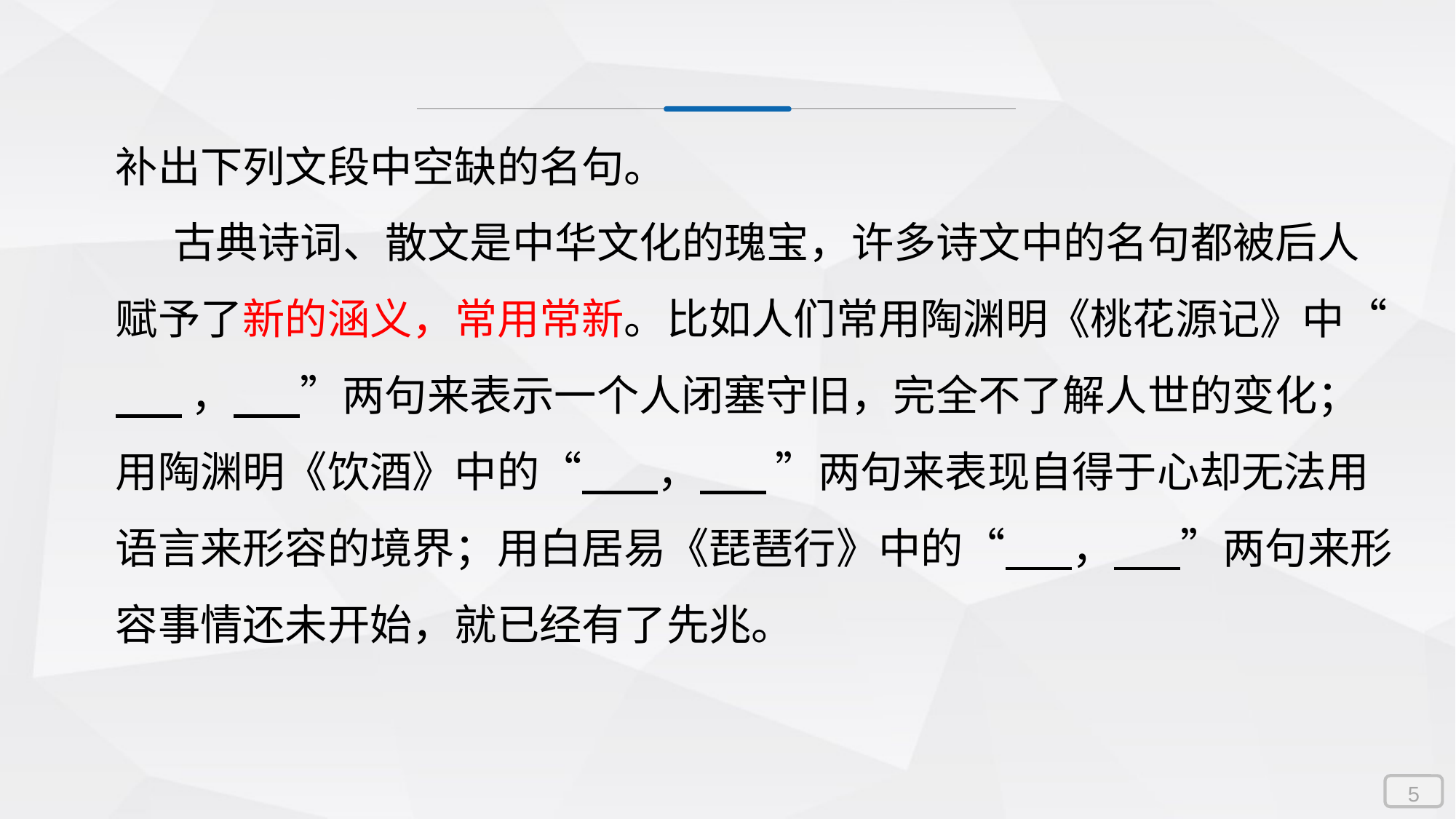

补出下列文段中空缺的名句。
     古典诗词、散文是中华文化的瑰宝，许多诗文中的名句都被后人赋予了新的涵义，常用常新。比如人们常用陶渊明《桃花源记》中“         ，       ”两句来表示一个人闭塞守旧，完全不了解人世的变化；用陶渊明《饮酒》中的“        ，        ”两句来表现自得于心却无法用语言来形容的境界；用白居易《琵琶行》中的“       ，       ”两句来形容事情还未开始，就已经有了先兆。